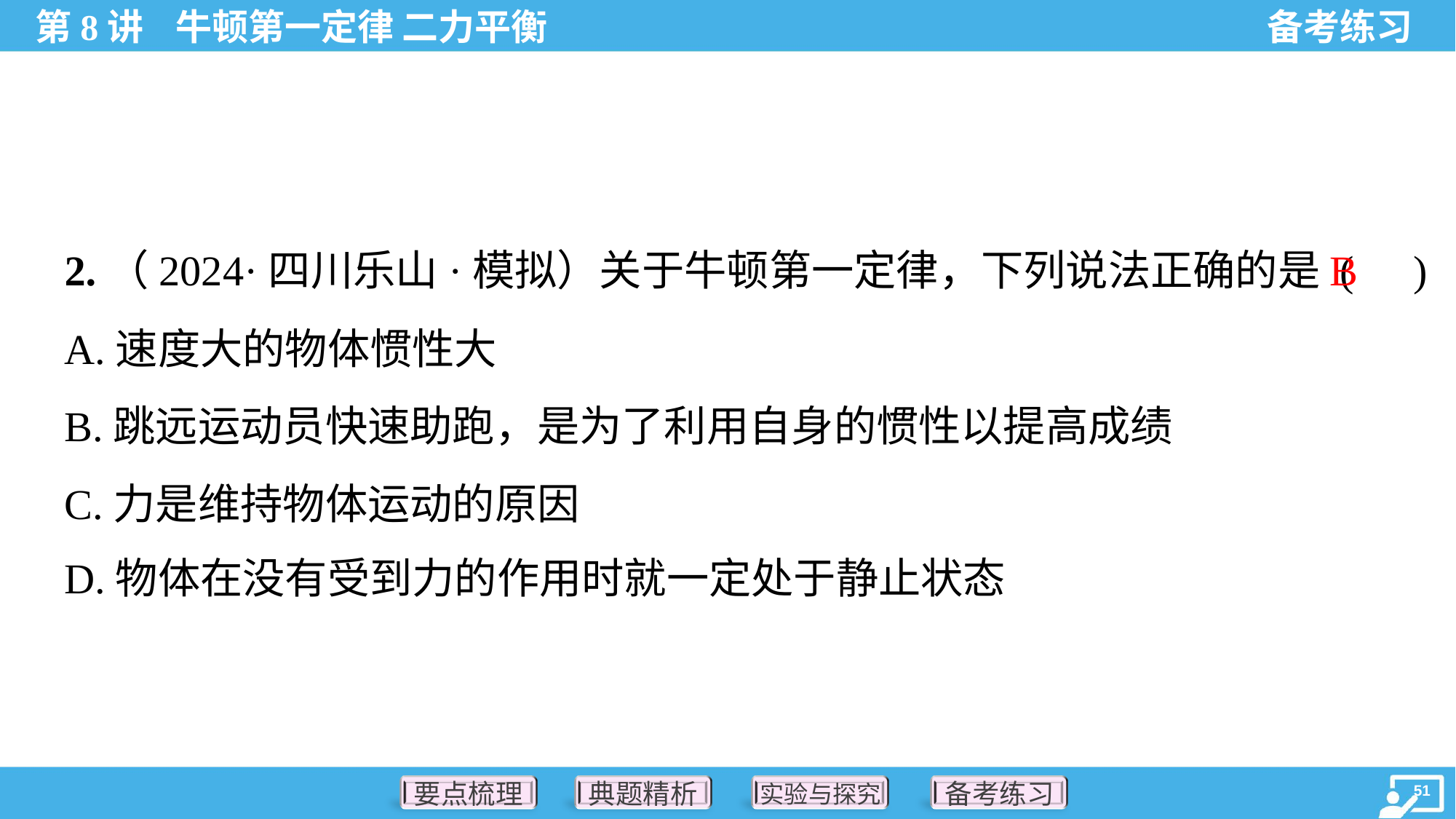

B
2.（2024·四川乐山·模拟）关于牛顿第一定律，下列说法正确的是 (     )
A.速度大的物体惯性大
B.跳远运动员快速助跑，是为了利用自身的惯性以提高成绩
C.力是维持物体运动的原因
D.物体在没有受到力的作用时就一定处于静止状态